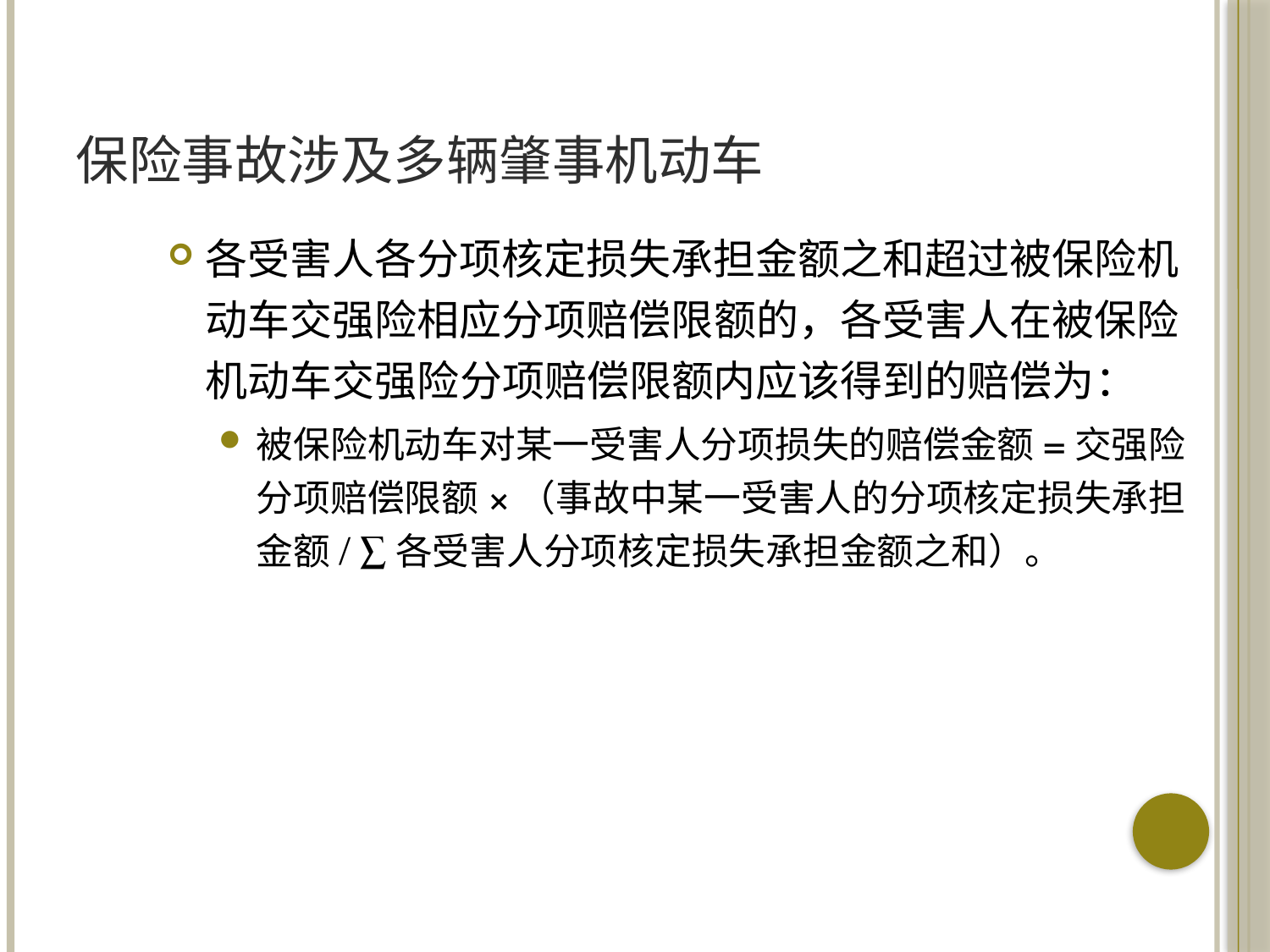

# 保险事故涉及多辆肇事机动车
各受害人各分项核定损失承担金额之和超过被保险机动车交强险相应分项赔偿限额的，各受害人在被保险机动车交强险分项赔偿限额内应该得到的赔偿为：
被保险机动车对某一受害人分项损失的赔偿金额=交强险分项赔偿限额×（事故中某一受害人的分项核定损失承担金额/ ∑各受害人分项核定损失承担金额之和）。